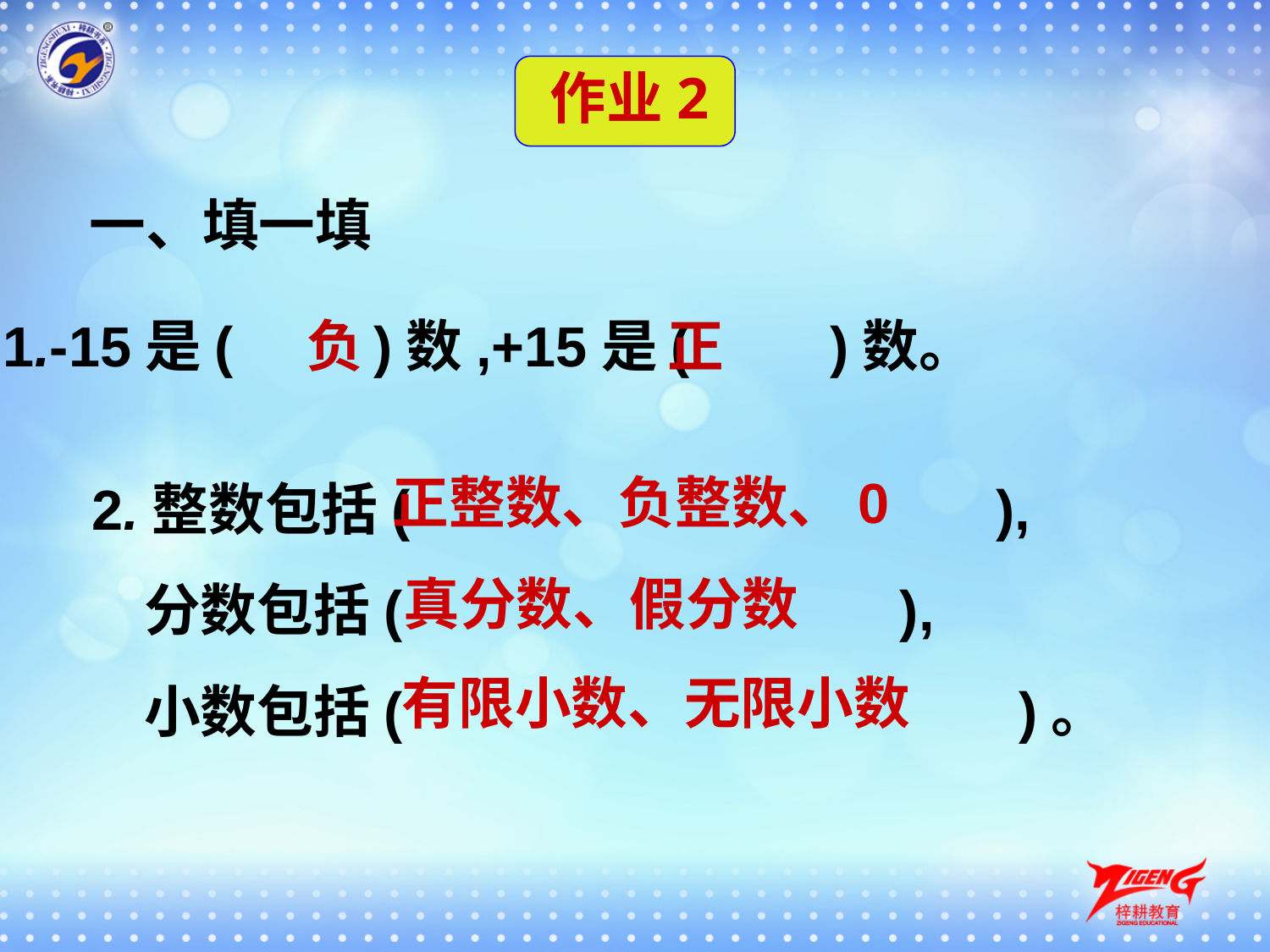

作业2
一、填一填
1.-15是(　　)数,+15是(　　)数。
负
正
2.整数包括(              　　　　　　),
   分数包括(            　　　　　),
   小数包括(                　　　　　　)。
正整数、负整数、0
真分数、假分数
有限小数、无限小数